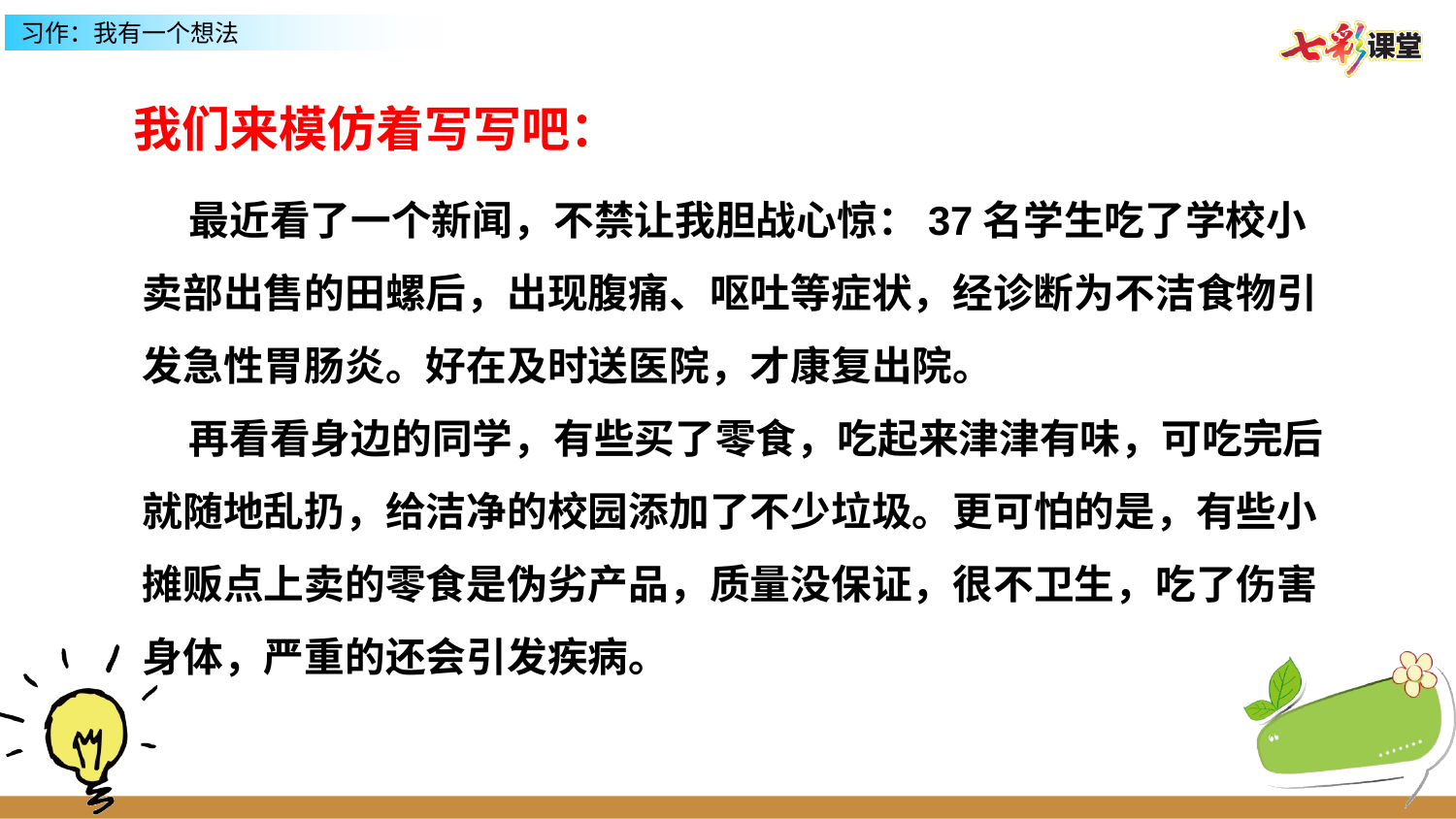

我们来模仿着写写吧：
    最近看了一个新闻，不禁让我胆战心惊：37名学生吃了学校小卖部出售的田螺后，出现腹痛、呕吐等症状，经诊断为不洁食物引发急性胃肠炎。好在及时送医院，才康复出院。
    再看看身边的同学，有些买了零食，吃起来津津有味，可吃完后就随地乱扔，给洁净的校园添加了不少垃圾。更可怕的是，有些小摊贩点上卖的零食是伪劣产品，质量没保证，很不卫生，吃了伤害身体，严重的还会引发疾病。